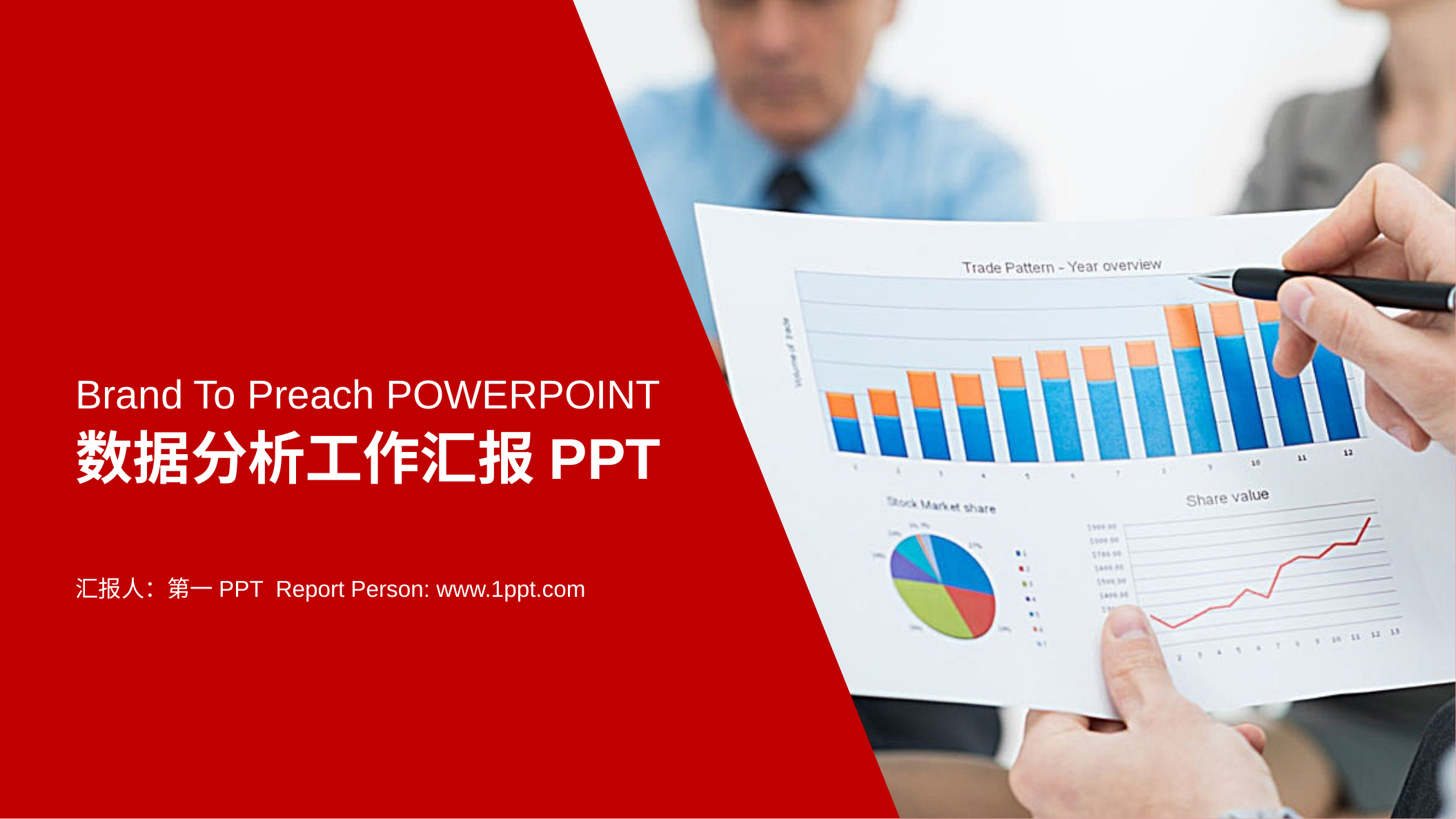

Brand To Preach POWERPOINT
数据分析工作汇报PPT
汇报人：第一PPT  Report Person: www.1ppt.com